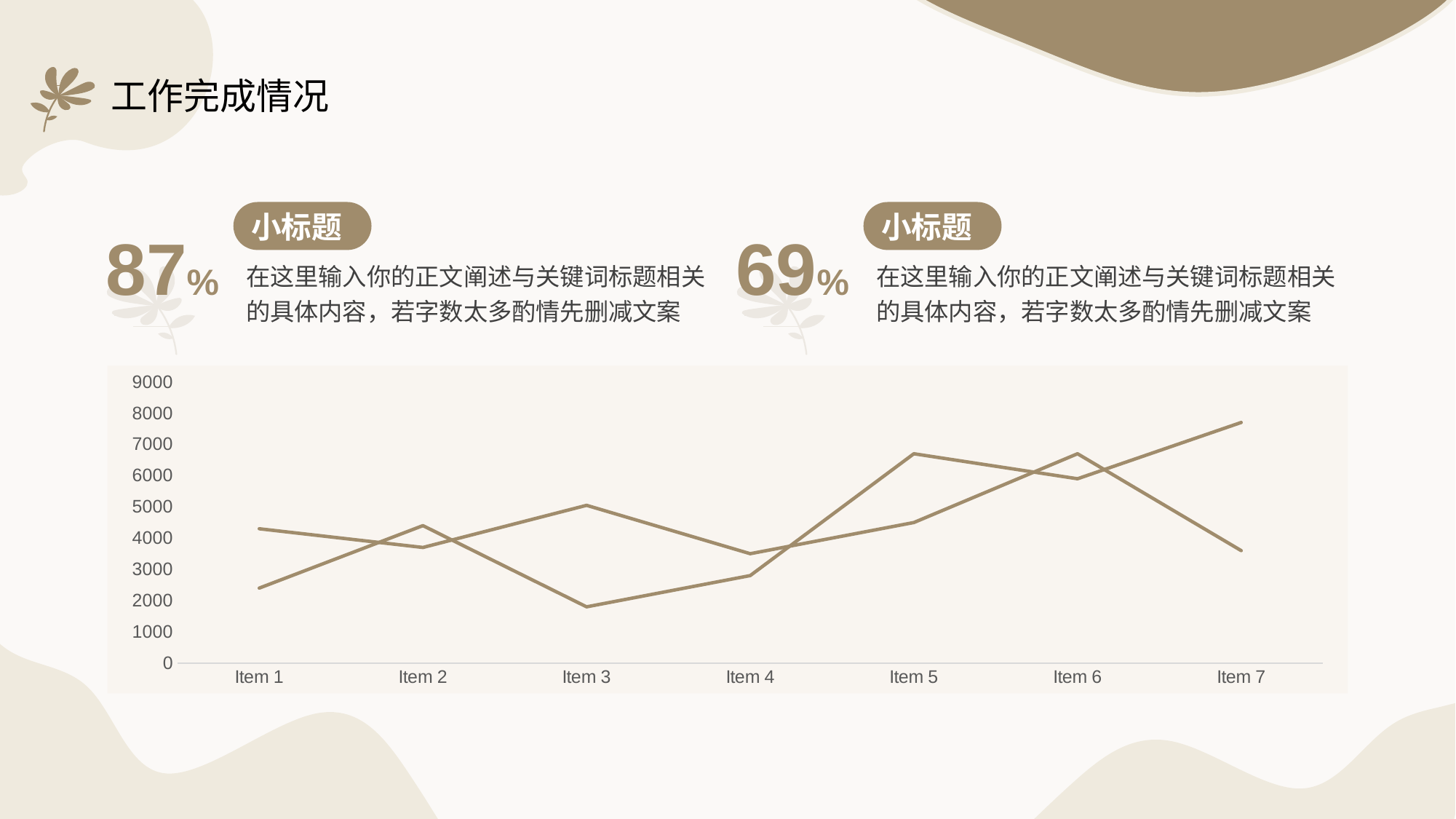

# 工作完成情况
87%
小标题
在这里输入你的正文阐述与关键词标题相关的具体内容，若字数太多酌情先删减文案
69%
小标题
在这里输入你的正文阐述与关键词标题相关的具体内容，若字数太多酌情先删减文案

### Chart

| Category | Series 1 | Series 2 |
|---|---|---|
| Item 1 | 4300.0 | 2400.0 |
| Item 2 | 3700.0 | 4400.0 |
| Item 3 | 5050.0 | 1800.0 |
| Item 4 | 3500.0 | 2800.0 |
| Item 5 | 4500.0 | 6700.0 |
| Item 6 | 6700.0 | 5900.0 |
| Item 7 | 3600.0 | 7700.0 |